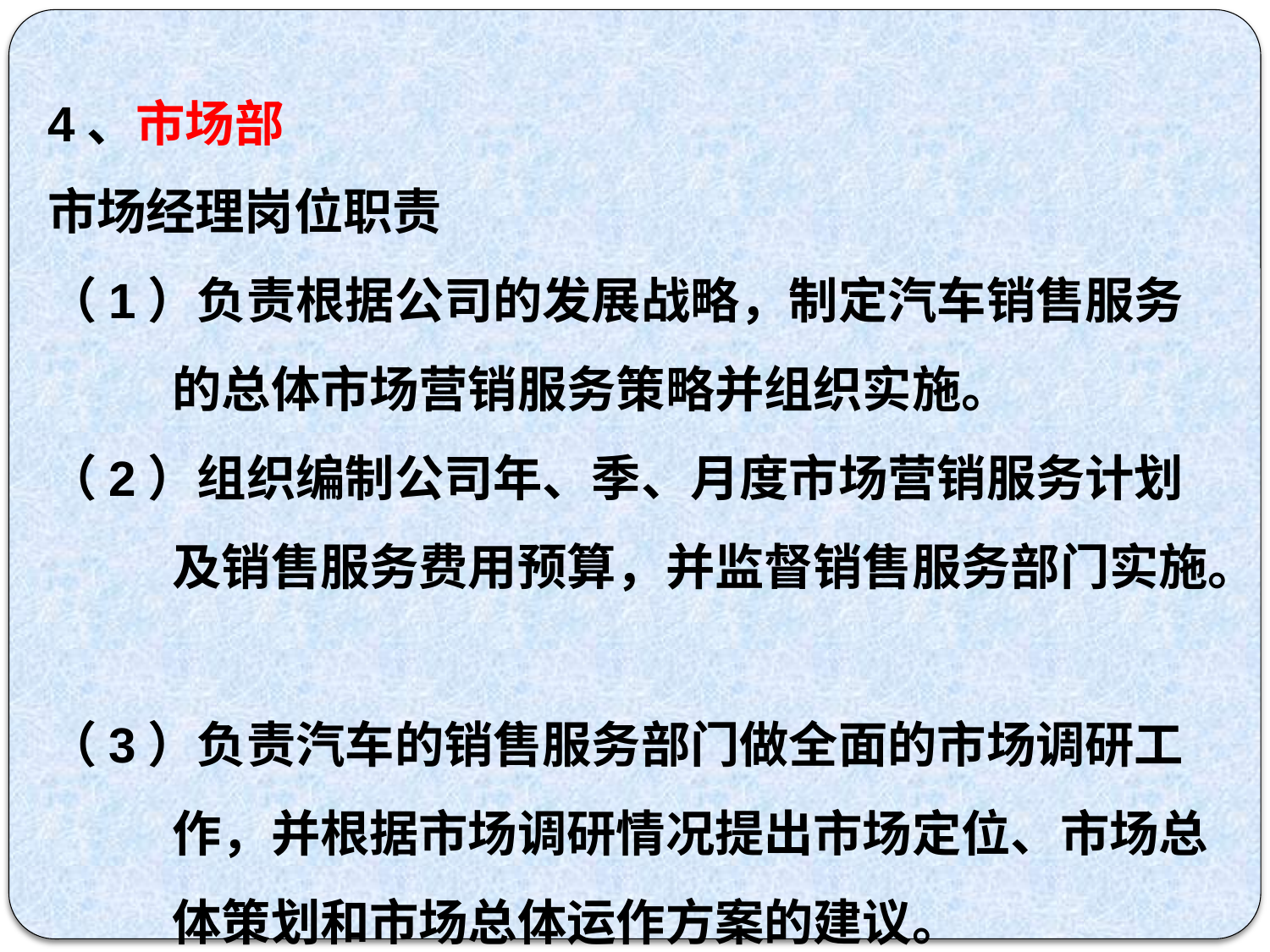

4、市场部
市场经理岗位职责
（1）负责根据公司的发展战略，制定汽车销售服务的总体市场营销服务策略并组织实施。
（2）组织编制公司年、季、月度市场营销服务计划及销售服务费用预算，并监督销售服务部门实施。
（3）负责汽车的销售服务部门做全面的市场调研工作，并根据市场调研情况提出市场定位、市场总体策划和市场总体运作方案的建议。